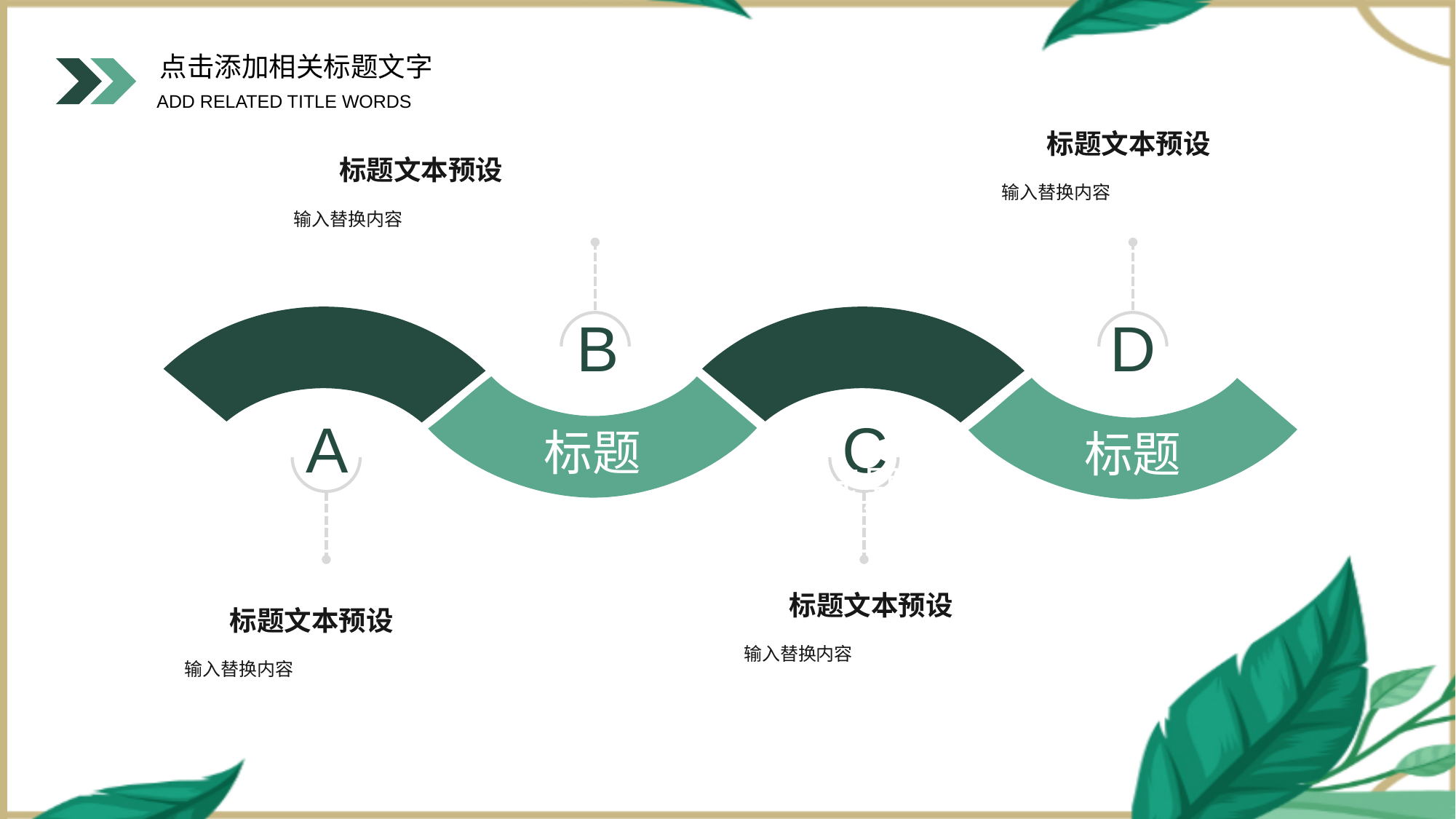

标题文本预设
标题文本预设
输入替换内容
输入替换内容

B

D
标题
标题
标题
标题
A

C

标题文本预设
标题文本预设
输入替换内容
输入替换内容